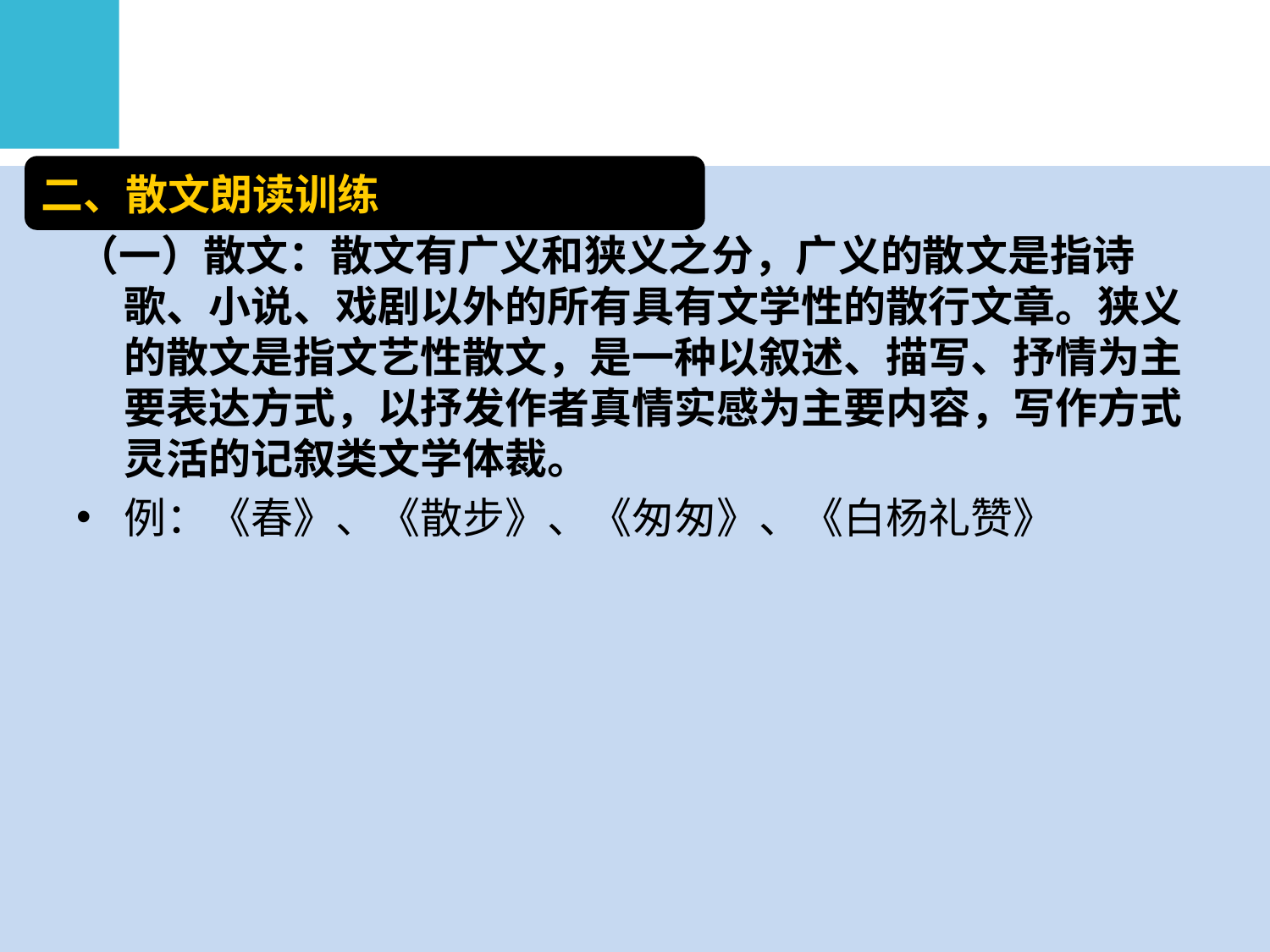

#

二、散文朗读训练

（一）散文：散文有广义和狭义之分，广义的散文是指诗歌、小说、戏剧以外的所有具有文学性的散行文章。狭义的散文是指文艺性散文，是一种以叙述、描写、抒情为主要表达方式，以抒发作者真情实感为主要内容，写作方式灵活的记叙类文学体裁。
例：《春》、《散步》、《匆匆》、《白杨礼赞》